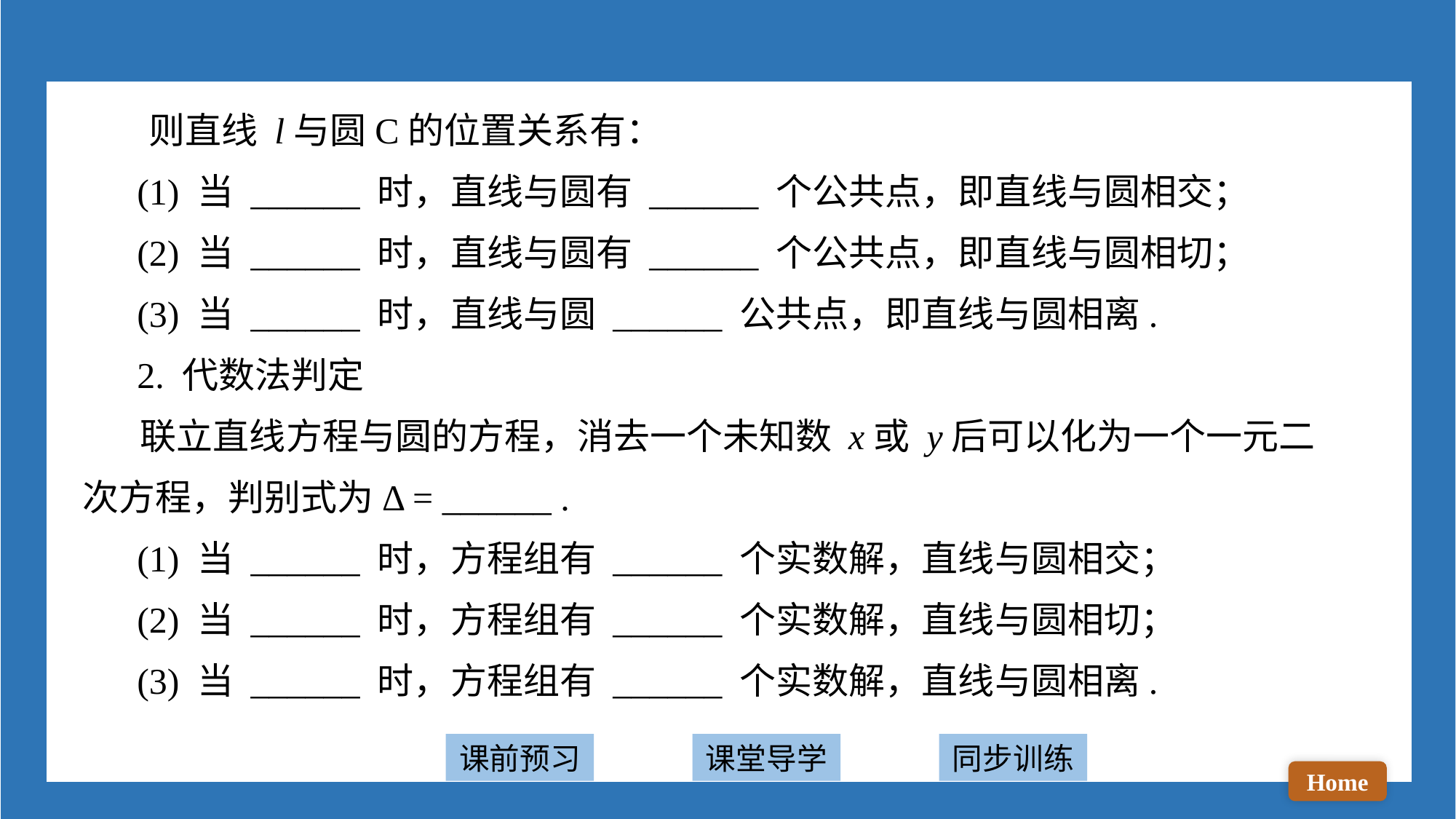

则直线 l与圆C的位置关系有：
      (1) 当 ______ 时，直线与圆有 ______ 个公共点，即直线与圆相交；
      (2) 当 ______ 时，直线与圆有 ______ 个公共点，即直线与圆相切；
      (3) 当 ______ 时，直线与圆 ______ 公共点，即直线与圆相离.
      2. 代数法判定
      联立直线方程与圆的方程，消去一个未知数 x或 y后可以化为一个一元二次方程，判别式为Δ = ______ .
      (1) 当 ______ 时，方程组有 ______ 个实数解，直线与圆相交；
      (2) 当 ______ 时，方程组有 ______ 个实数解，直线与圆相切；
      (3) 当 ______ 时，方程组有 ______ 个实数解，直线与圆相离.